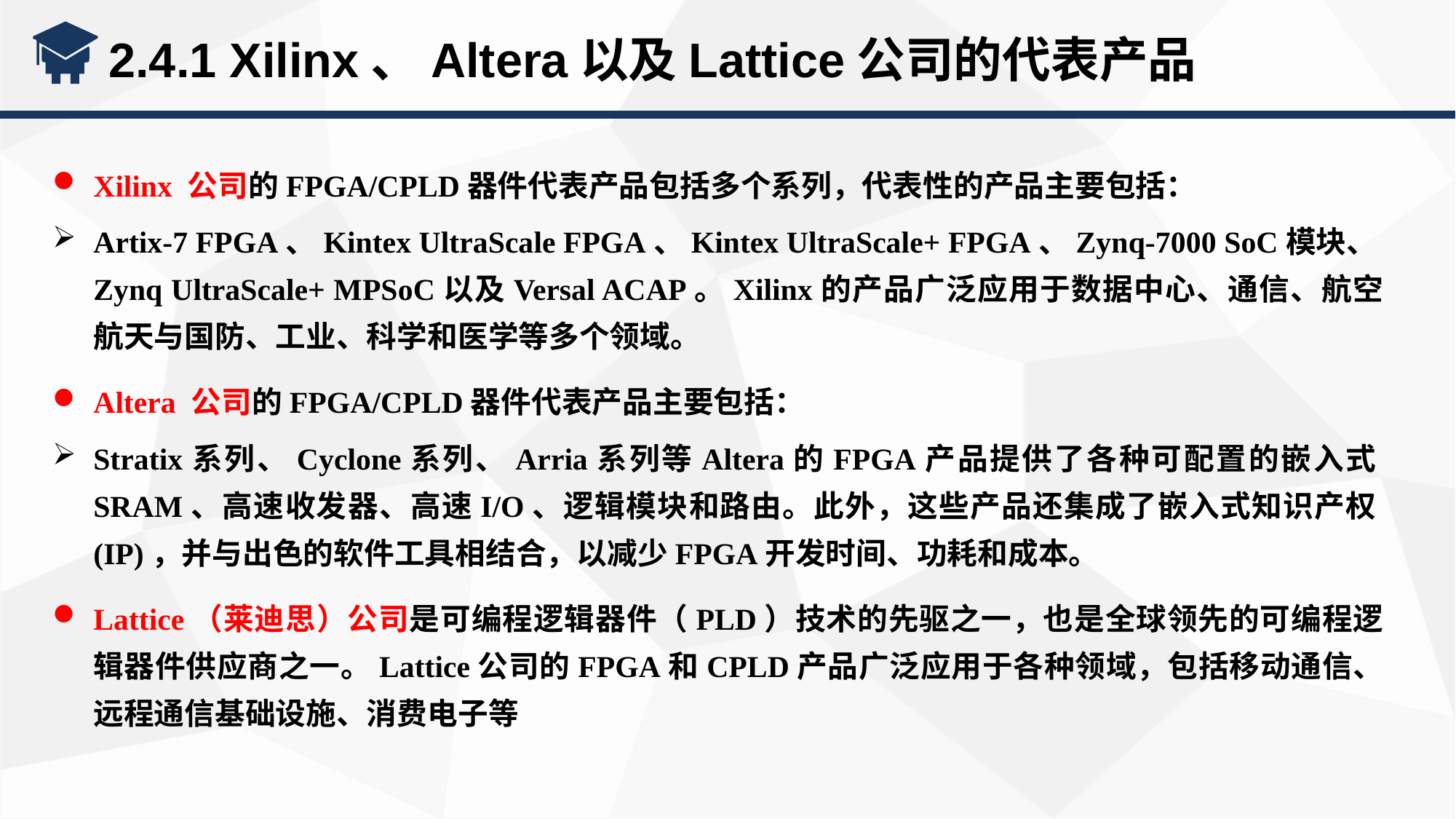

2.4.1 Xilinx、Altera以及Lattice公司的代表产品

Xilinx 公司的FPGA/CPLD器件代表产品包括多个系列，代表性的产品主要包括：
Artix-7 FPGA、Kintex UltraScale FPGA、Kintex UltraScale+ FPGA、Zynq-7000 SoC模块、Zynq UltraScale+ MPSoC以及Versal ACAP。Xilinx的产品广泛应用于数据中心、通信、航空航天与国防、工业、科学和医学等多个领域。
Altera 公司的FPGA/CPLD器件代表产品主要包括：
Stratix系列、Cyclone系列、Arria系列等Altera的FPGA产品提供了各种可配置的嵌入式SRAM、高速收发器、高速I/O、逻辑模块和路由。此外，这些产品还集成了嵌入式知识产权(IP)，并与出色的软件工具相结合，以减少FPGA开发时间、功耗和成本。
Lattice（莱迪思）公司是可编程逻辑器件（PLD）技术的先驱之一，也是全球领先的可编程逻辑器件供应商之一。Lattice公司的FPGA和CPLD产品广泛应用于各种领域，包括移动通信、远程通信基础设施、消费电子等